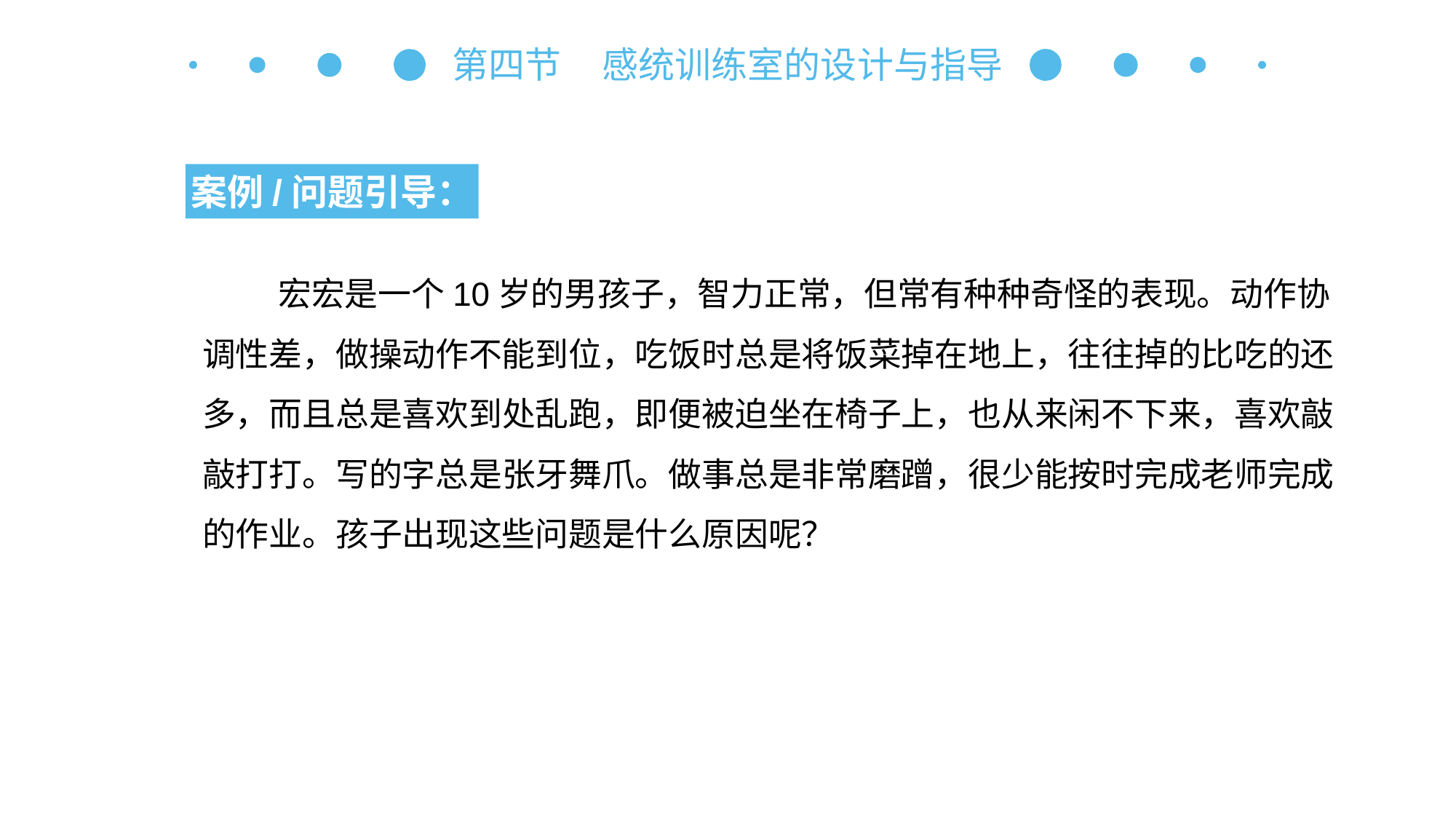

第四节     感统训练室的设计与指导

案例/问题引导：
宏宏是一个10岁的男孩子，智力正常，但常有种种奇怪的表现。动作协调性差，做操动作不能到位，吃饭时总是将饭菜掉在地上，往往掉的比吃的还多，而且总是喜欢到处乱跑，即便被迫坐在椅子上，也从来闲不下来，喜欢敲敲打打。写的字总是张牙舞爪。做事总是非常磨蹭，很少能按时完成老师完成的作业。孩子出现这些问题是什么原因呢？